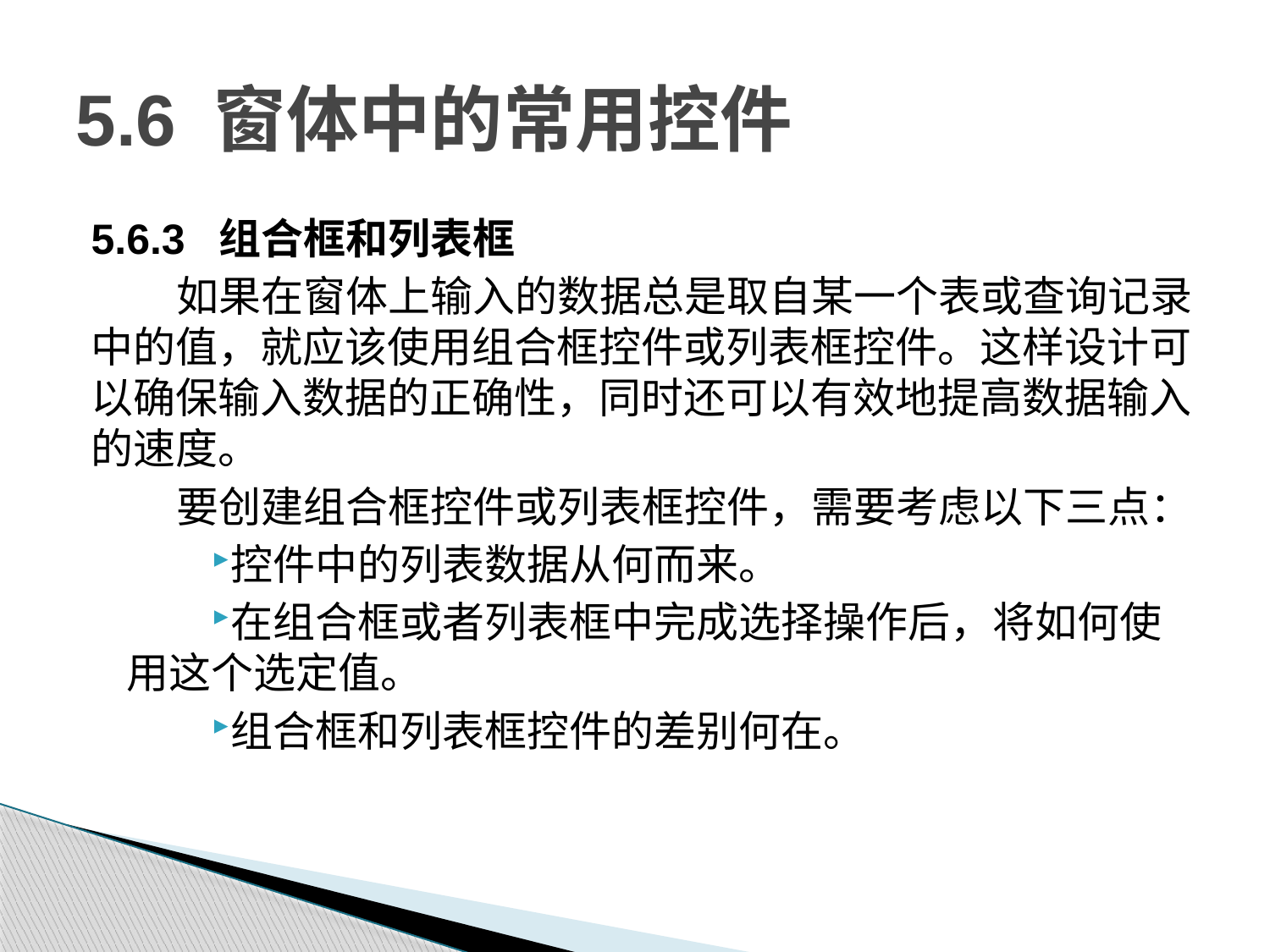

# 5.6 窗体中的常用控件
5.6.3  组合框和列表框
如果在窗体上输入的数据总是取自某一个表或查询记录中的值，就应该使用组合框控件或列表框控件。这样设计可以确保输入数据的正确性，同时还可以有效地提高数据输入的速度。
要创建组合框控件或列表框控件，需要考虑以下三点：
控件中的列表数据从何而来。
在组合框或者列表框中完成选择操作后，将如何使用这个选定值。
组合框和列表框控件的差别何在。